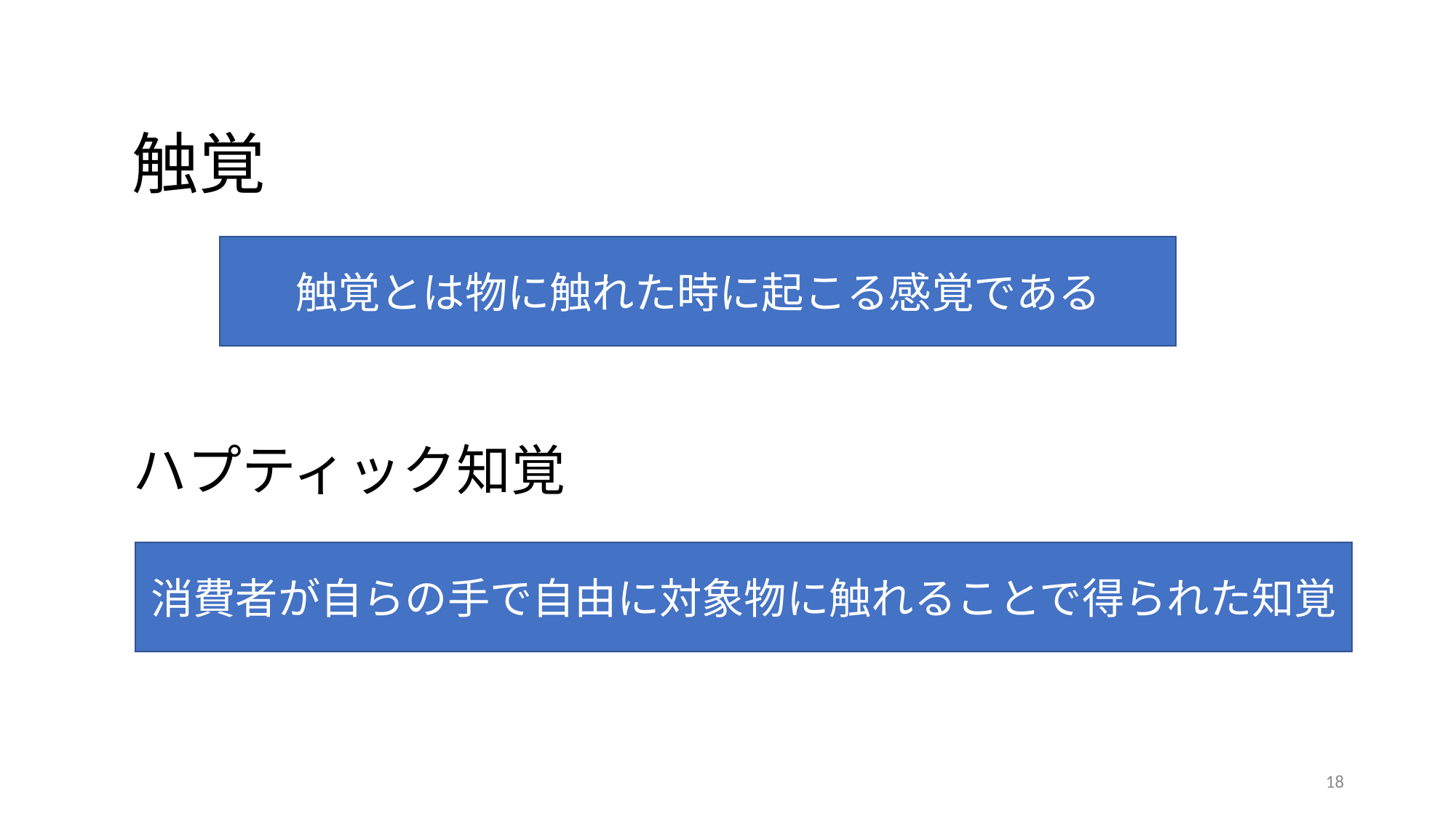

触覚
触覚とは物に触れた時に起こる感覚である
ハプティック知覚
消費者が自らの手で自由に対象物に触れることで得られた知覚
18